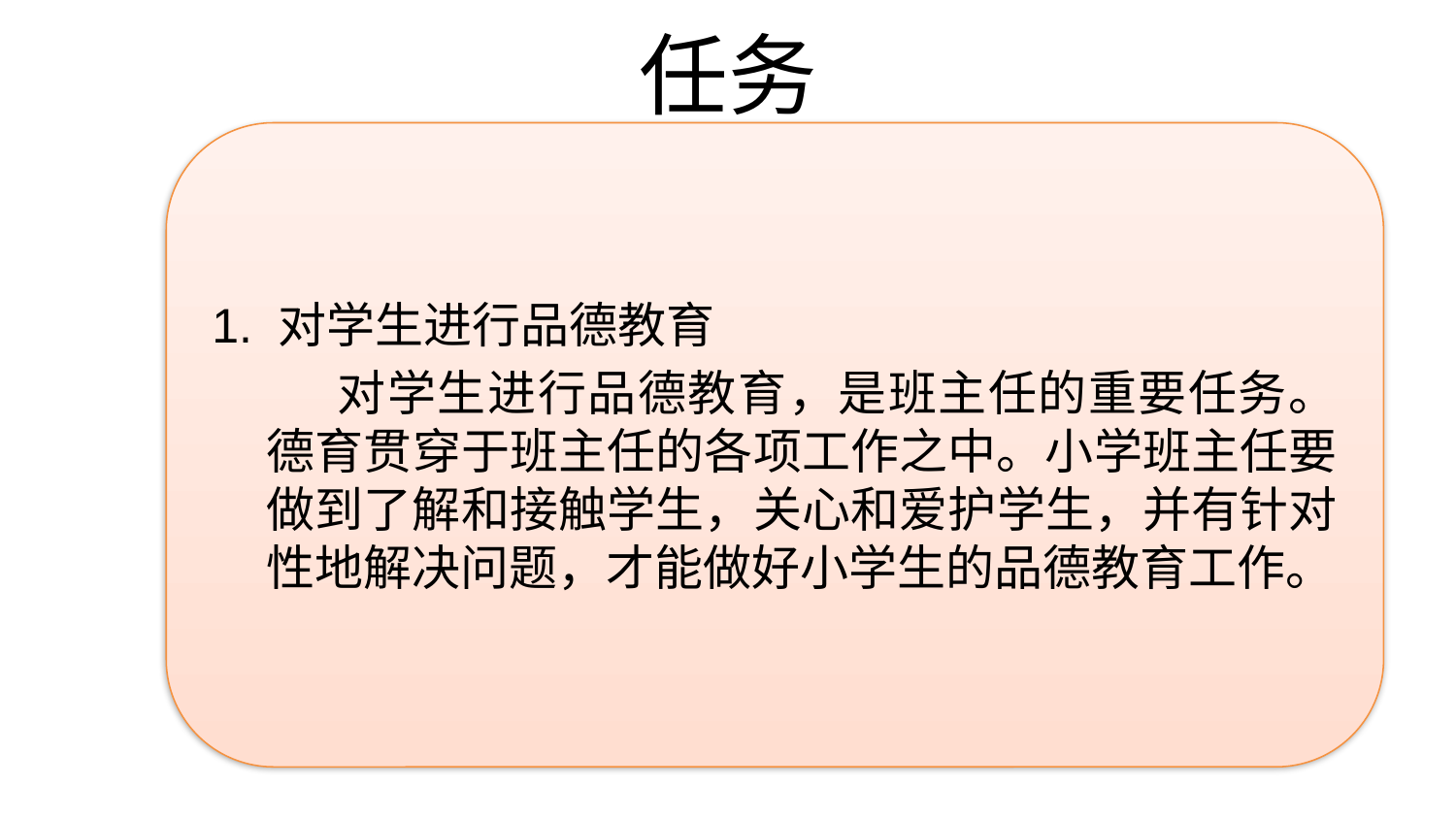

# 任务
1. 对学生进行品德教育
         对学生进行品德教育，是班主任的重要任务。德育贯穿于班主任的各项工作之中。小学班主任要做到了解和接触学生，关心和爱护学生，并有针对性地解决问题，才能做好小学生的品德教育工作。